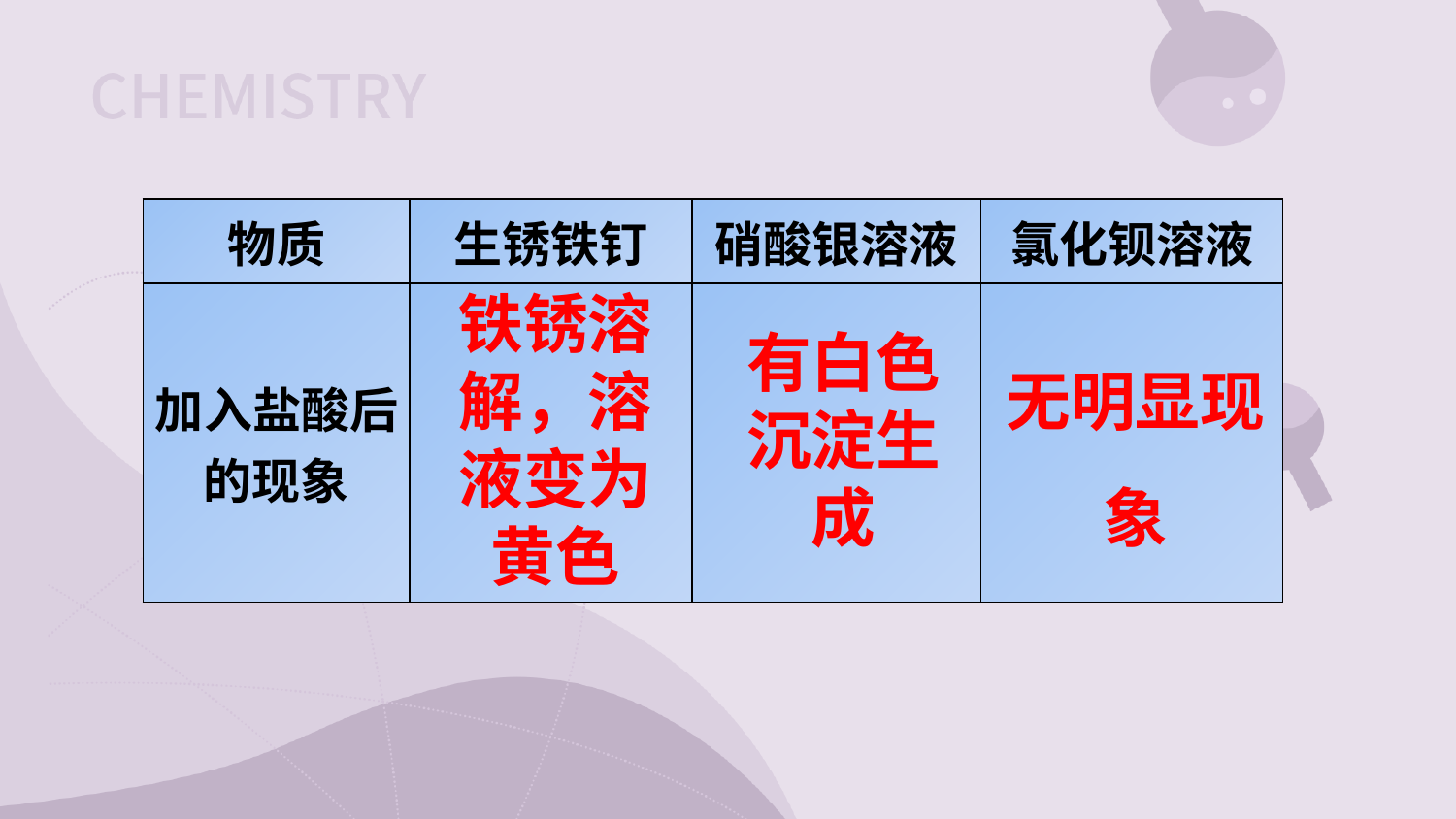

| 物质 | 生锈铁钉 | 硝酸银溶液 | 氯化钡溶液 |
| --- | --- | --- | --- |
| 加入盐酸后 的现象 |  |  |  |
铁锈溶解，溶液变为黄色
有白色沉淀生成
无明显现象